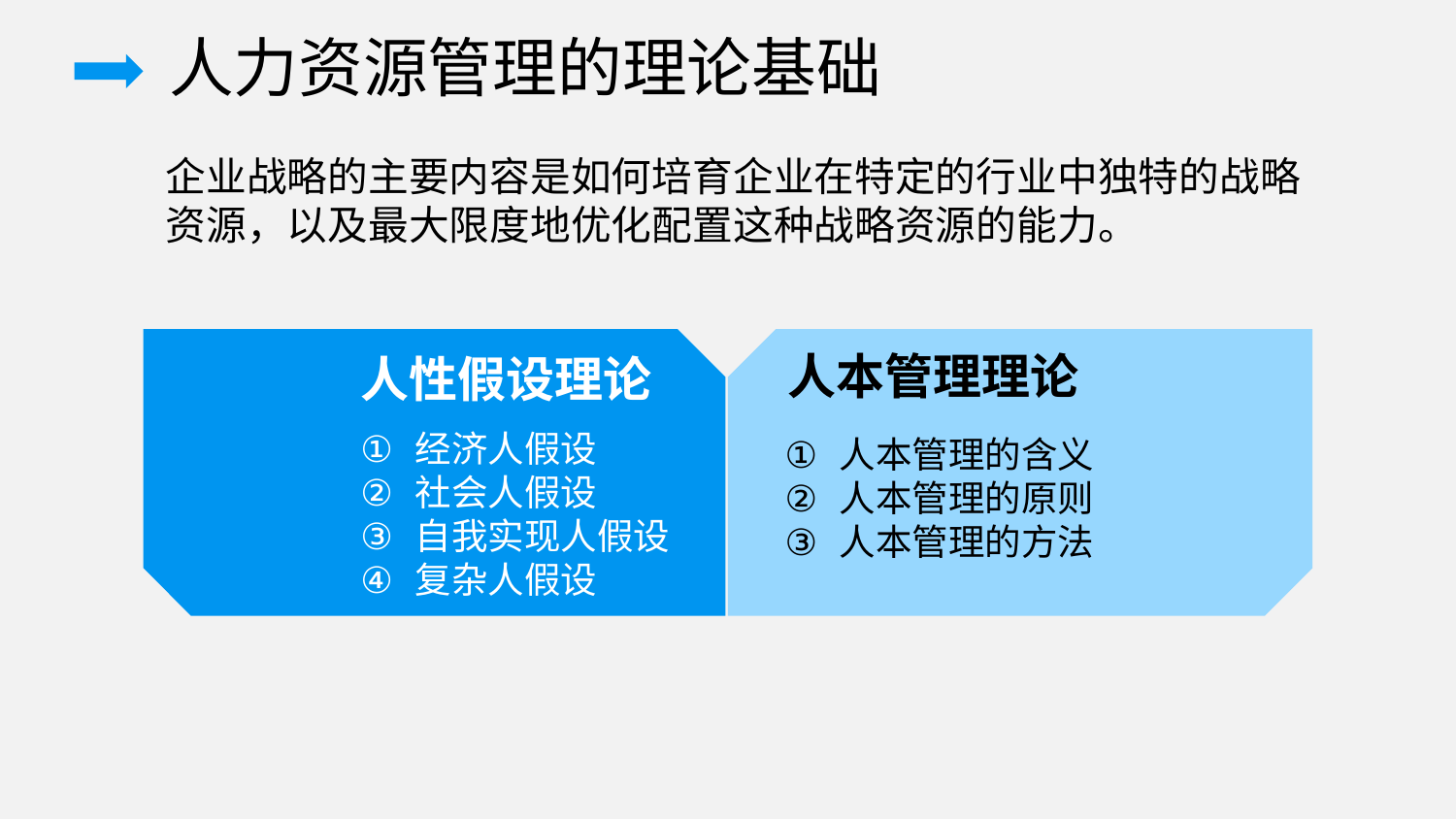

人力资源管理的理论基础
企业战略的主要内容是如何培育企业在特定的行业中独特的战略资源，以及最大限度地优化配置这种战略资源的能力。

人本管理理论
人性假设理论
经济人假设
社会人假设
自我实现人假设
复杂人假设
人本管理的含义
人本管理的原则
人本管理的方法